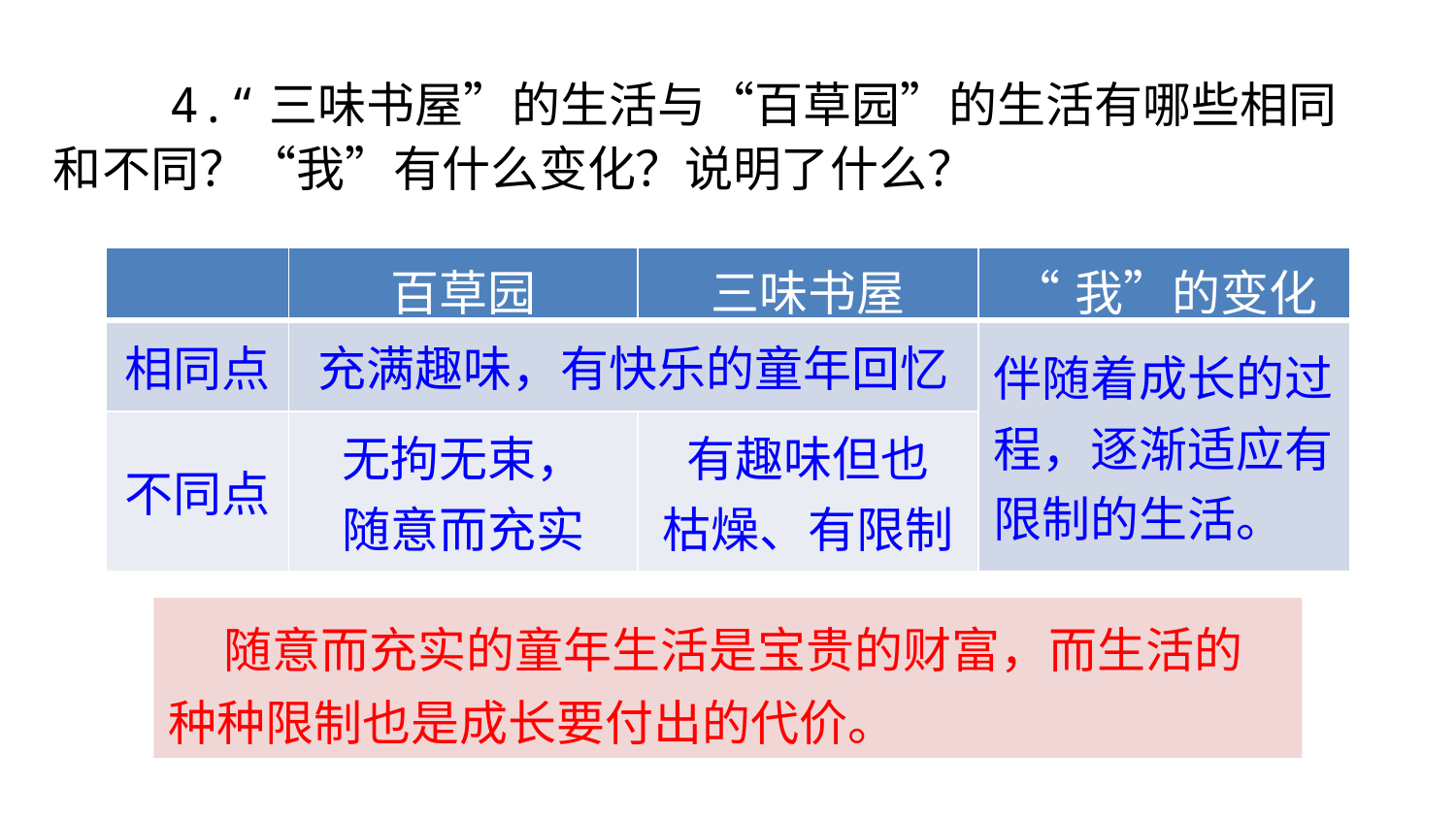

4.“三味书屋”的生活与“百草园”的生活有哪些相同和不同？“我”有什么变化？说明了什么？
|  | 百草园 | 三味书屋 | “我”的变化 |
| --- | --- | --- | --- |
| 相同点 | 充满趣味，有快乐的童年回忆 |  | 伴随着成长的过程，逐渐适应有限制的生活。 |
| 不同点 | 无拘无束， 随意而充实 | 有趣味但也 枯燥、有限制 |  |
    随意而充实的童年生活是宝贵的财富，而生活的种种限制也是成长要付出的代价。